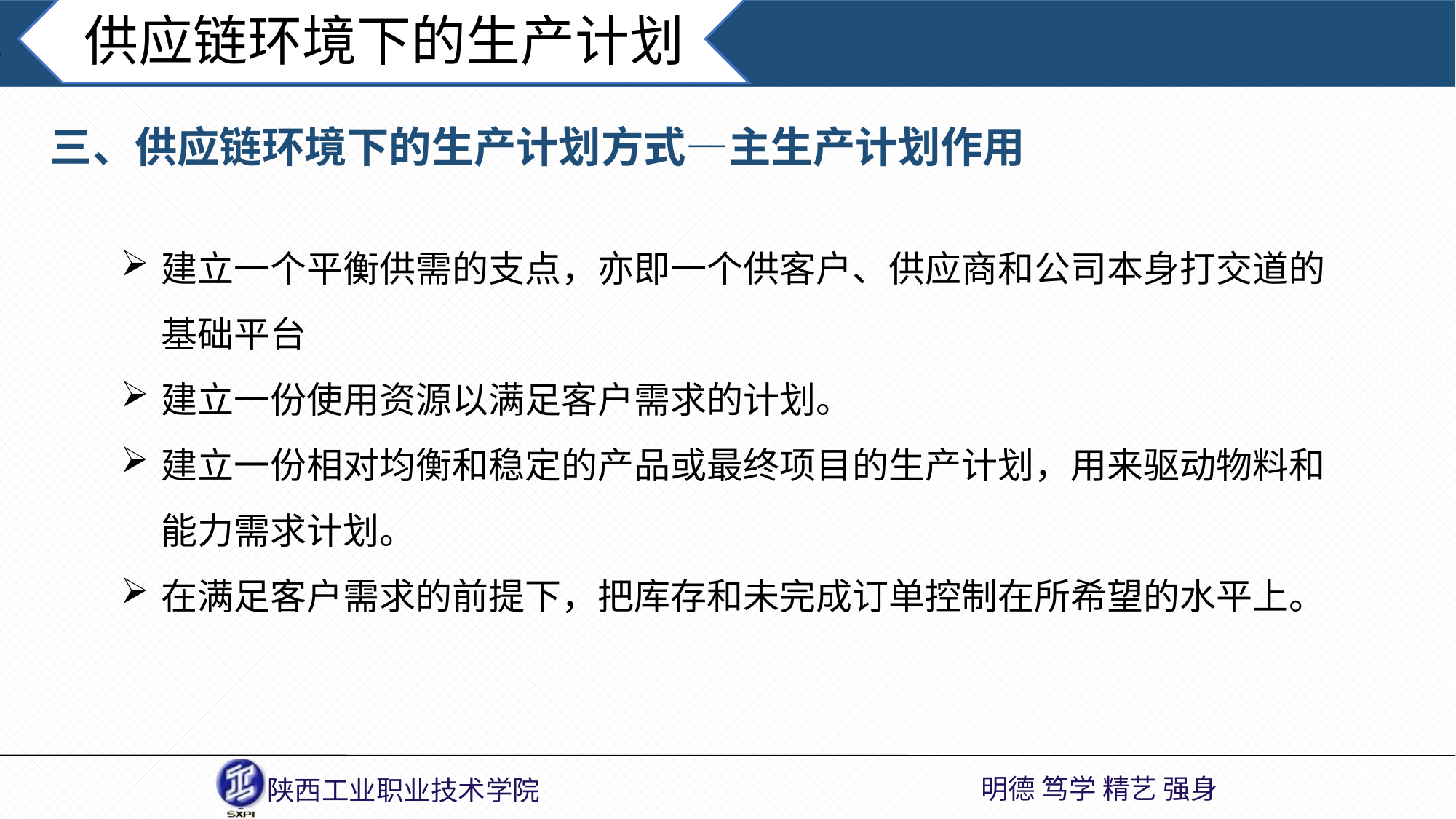

供应链环境下的生产计划

三、供应链环境下的生产计划方式—主生产计划作用

建立一个平衡供需的支点，亦即一个供客户、供应商和公司本身打交道的基础平台
建立一份使用资源以满足客户需求的计划。
建立一份相对均衡和稳定的产品或最终项目的生产计划，用来驱动物料和能力需求计划。
在满足客户需求的前提下，把库存和未完成订单控制在所希望的水平上。